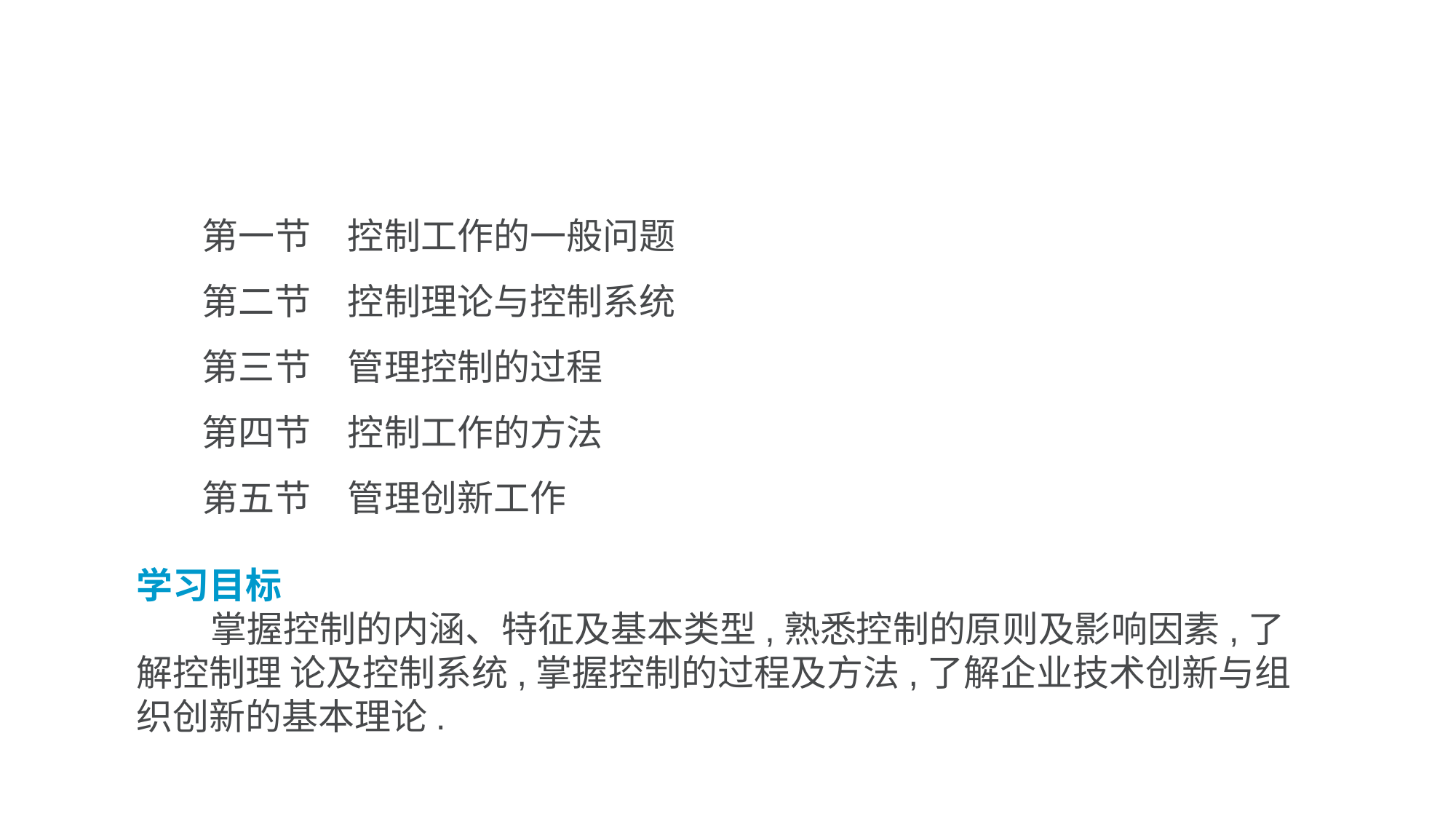

第一节　控制工作的一般问题
       第二节　控制理论与控制系统
       第三节　管理控制的过程
       第四节　控制工作的方法
       第五节　管理创新工作

学习目标
        掌握控制的内涵、特征及基本类型,熟悉控制的原则及影响因素,了解控制理 论及控制系统,掌握控制的过程及方法,了解企业技术创新与组织创新的基本理论.